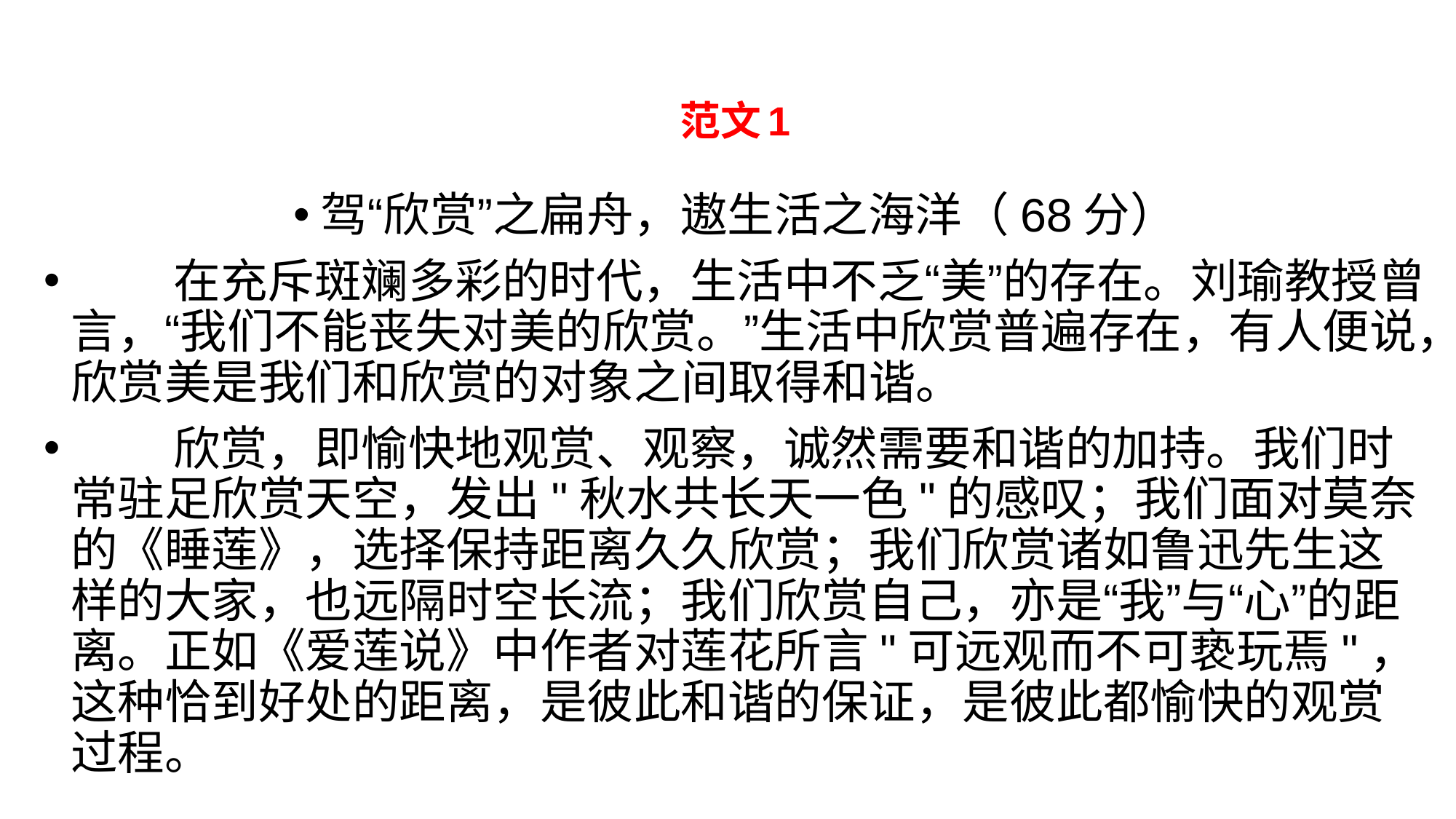

# 范文1
驾“欣赏”之扁舟，遨生活之海洋（68分）
       在充斥斑斓多彩的时代，生活中不乏“美”的存在。刘瑜教授曾言，“我们不能丧失对美的欣赏。”生活中欣赏普遍存在，有人便说，欣赏美是我们和欣赏的对象之间取得和谐。
       欣赏，即愉快地观赏、观察，诚然需要和谐的加持。我们时常驻足欣赏天空，发出"秋水共长天一色"的感叹；我们面对莫奈的《睡莲》，选择保持距离久久欣赏；我们欣赏诸如鲁迅先生这样的大家，也远隔时空长流；我们欣赏自己，亦是“我”与“心”的距离。正如《爱莲说》中作者对莲花所言"可远观而不可亵玩焉"，这种恰到好处的距离，是彼此和谐的保证，是彼此都愉快的观赏过程。